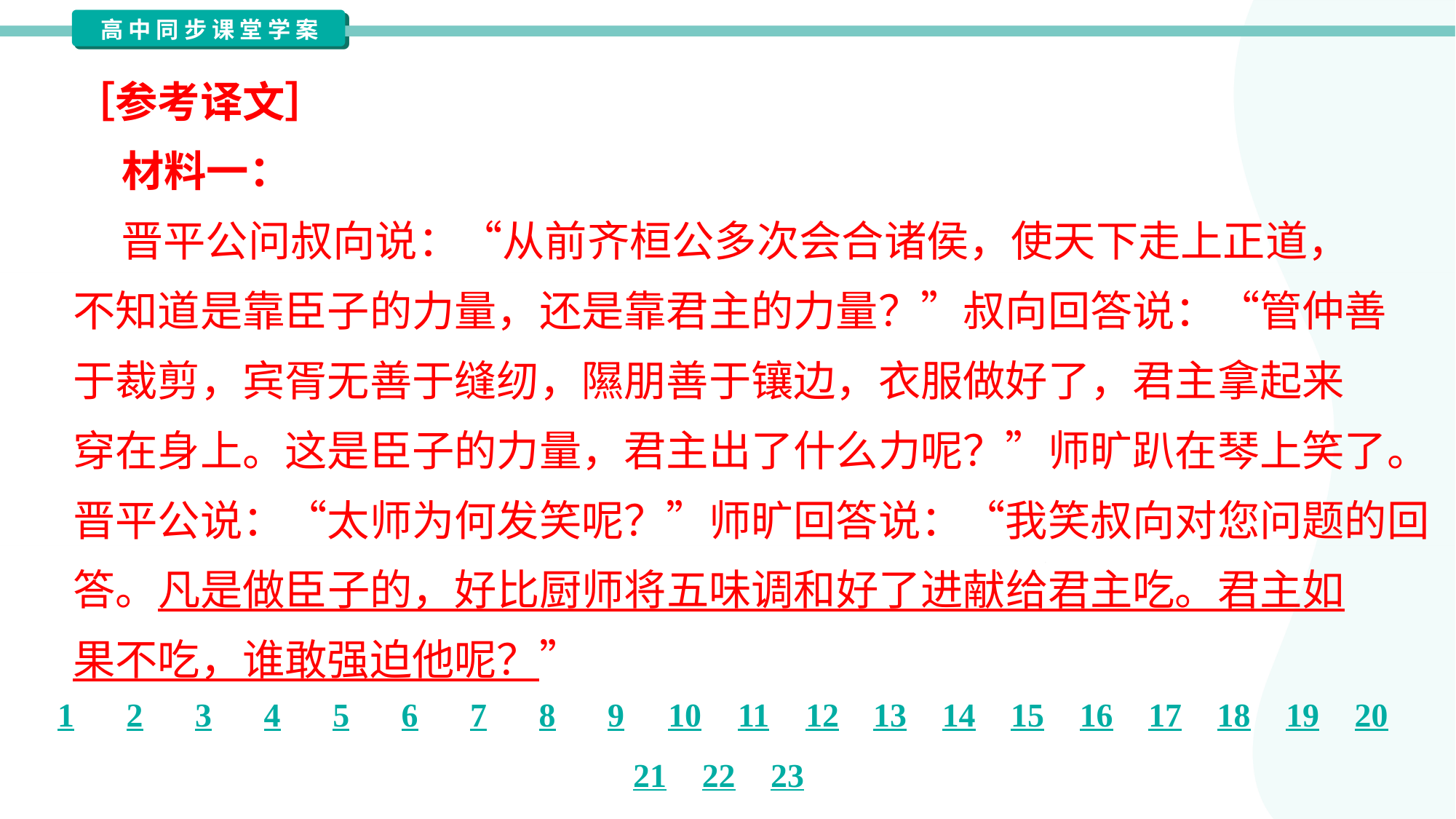

［参考译文］
    材料一：
    晋平公问叔向说：“从前齐桓公多次会合诸侯，使天下走上正道，
不知道是靠臣子的力量，还是靠君主的力量？”叔向回答说：“管仲善
于裁剪，宾胥无善于缝纫，隰朋善于镶边，衣服做好了，君主拿起来
穿在身上。这是臣子的力量，君主出了什么力呢？”师旷趴在琴上笑了。
晋平公说：“太师为何发笑呢？”师旷回答说：“我笑叔向对您问题的回
答。凡是做臣子的，好比厨师将五味调和好了进献给君主吃。君主如
果不吃，谁敢强迫他呢？”